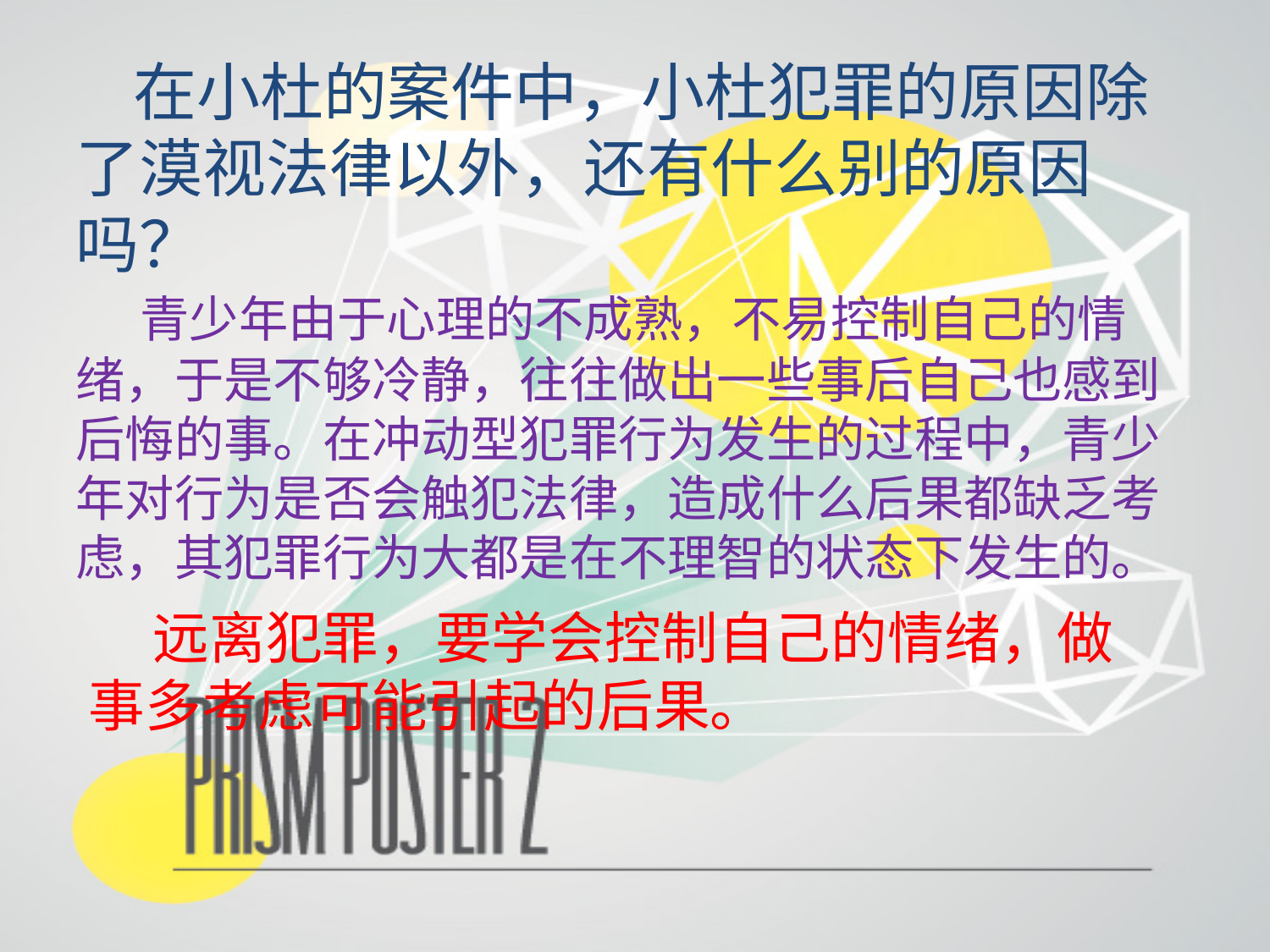

在小杜的案件中，小杜犯罪的原因除了漠视法律以外，还有什么别的原因吗？
    青少年由于心理的不成熟，不易控制自己的情绪，于是不够冷静，往往做出一些事后自己也感到后悔的事。在冲动型犯罪行为发生的过程中，青少年对行为是否会触犯法律，造成什么后果都缺乏考虑，其犯罪行为大都是在不理智的状态下发生的。
    远离犯罪，要学会控制自己的情绪，做事多考虑可能引起的后果。